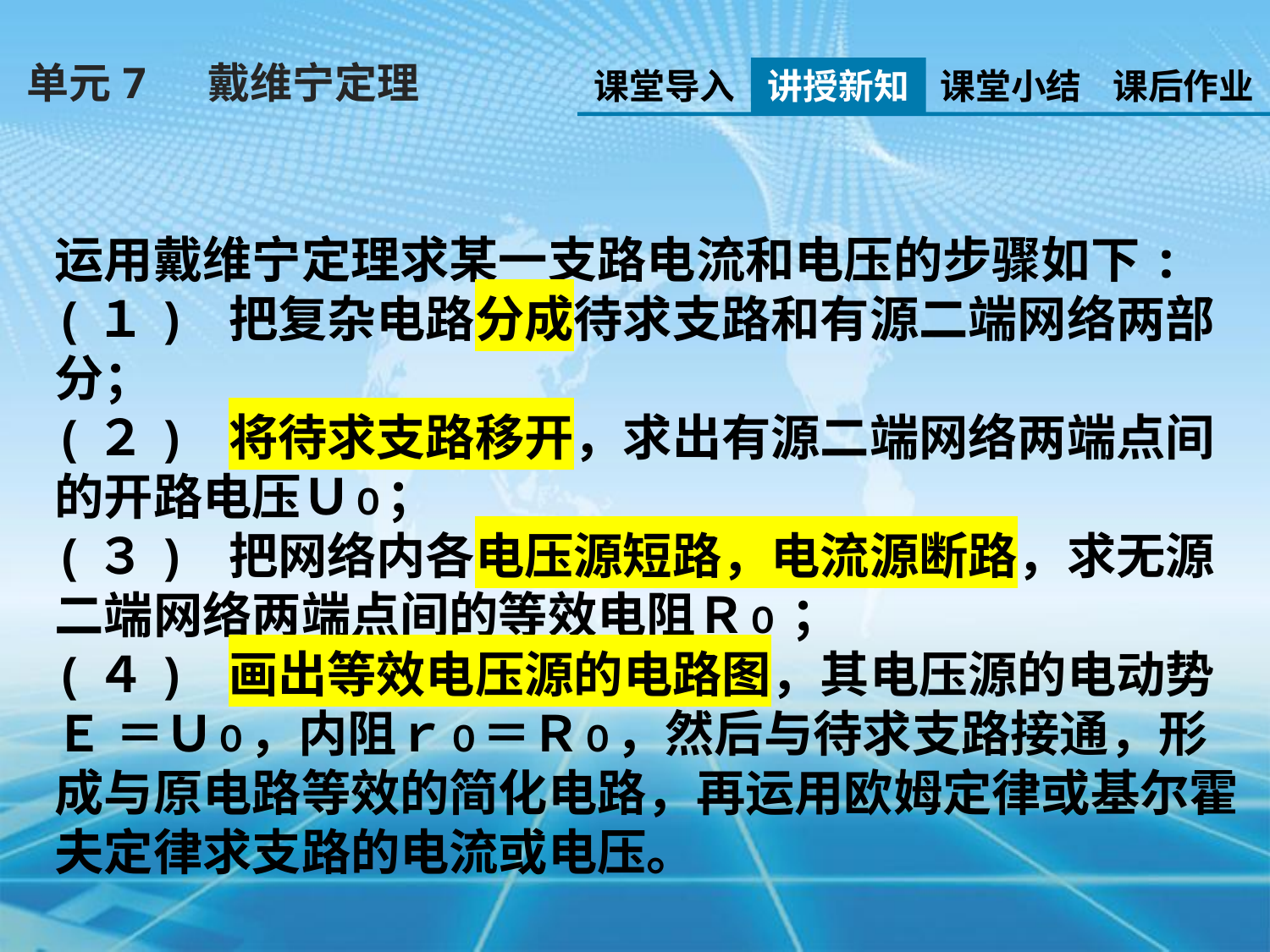

单元7  戴维宁定理
课堂导入
讲授新知
课堂小结
课后作业
运用戴维宁定理求某一支路电流和电压的步骤如下:
(１) 把复杂电路分成待求支路和有源二端网络两部分；
(２) 将待求支路移开，求出有源二端网络两端点间的开路电压Ｕ０；
(３) 把网络内各电压源短路，电流源断路，求无源二端网络两端点间的等效电阻Ｒ０ ；
(４) 画出等效电压源的电路图，其电压源的电动势 Ｅ ＝Ｕ０，内阻ｒ０＝Ｒ０，然后与待求支路接通，形成与原电路等效的简化电路，再运用欧姆定律或基尔霍夫定律求支路的电流或电压。